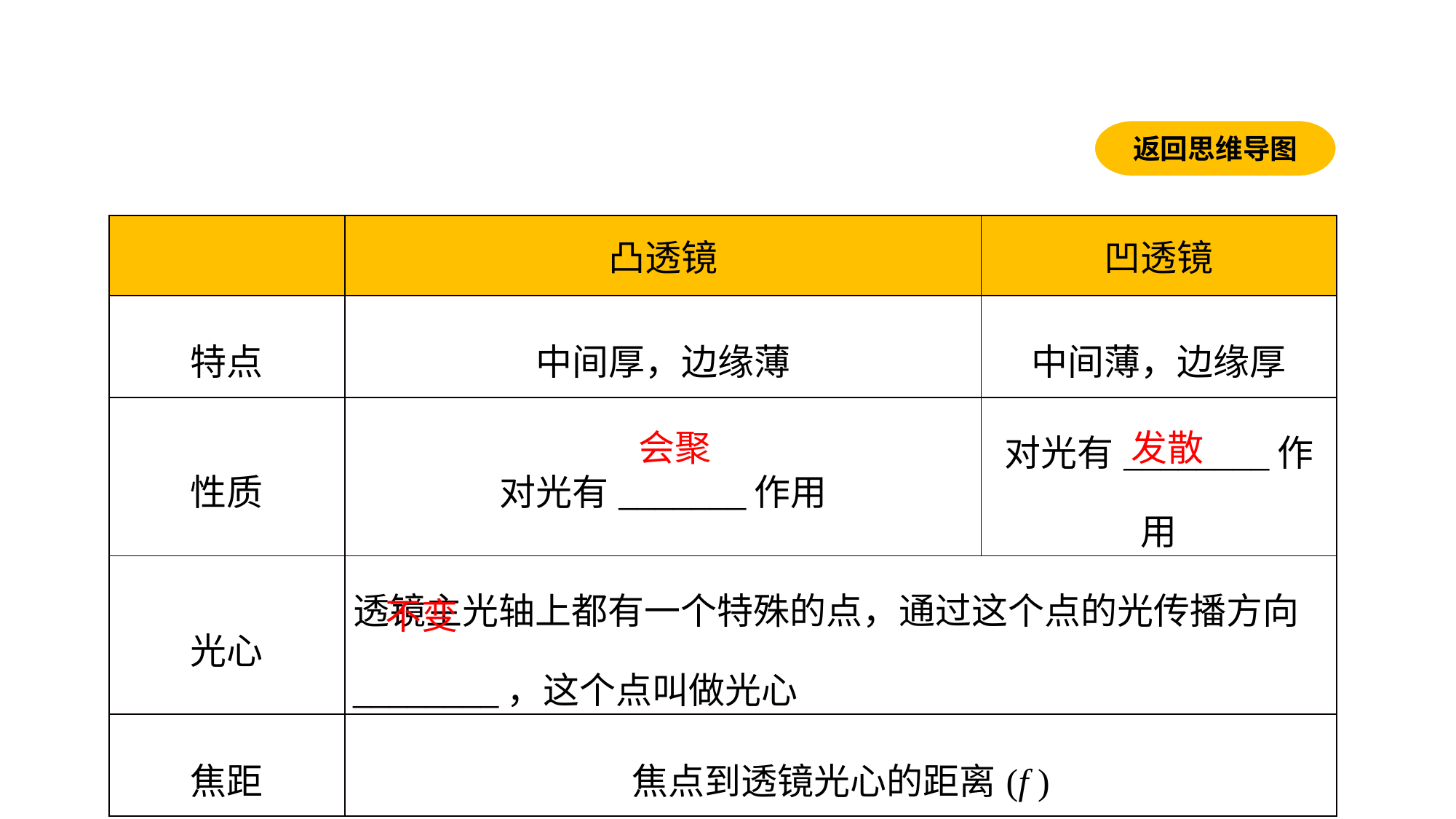

返回思维导图
|  | 凸透镜 | 凹透镜 |
| --- | --- | --- |
| 特点 | 中间厚，边缘薄 | 中间薄，边缘厚 |
| 性质 | 对光有\_\_\_\_\_\_\_作用 | 对光有\_\_\_\_\_\_\_\_作用 |
| 光心 | 透镜主光轴上都有一个特殊的点，通过这个点的光传播方向\_\_\_\_\_\_\_\_，这个点叫做光心 |  |
| 焦距 | 焦点到透镜光心的距离(f ) |  |
会聚
发散
不变